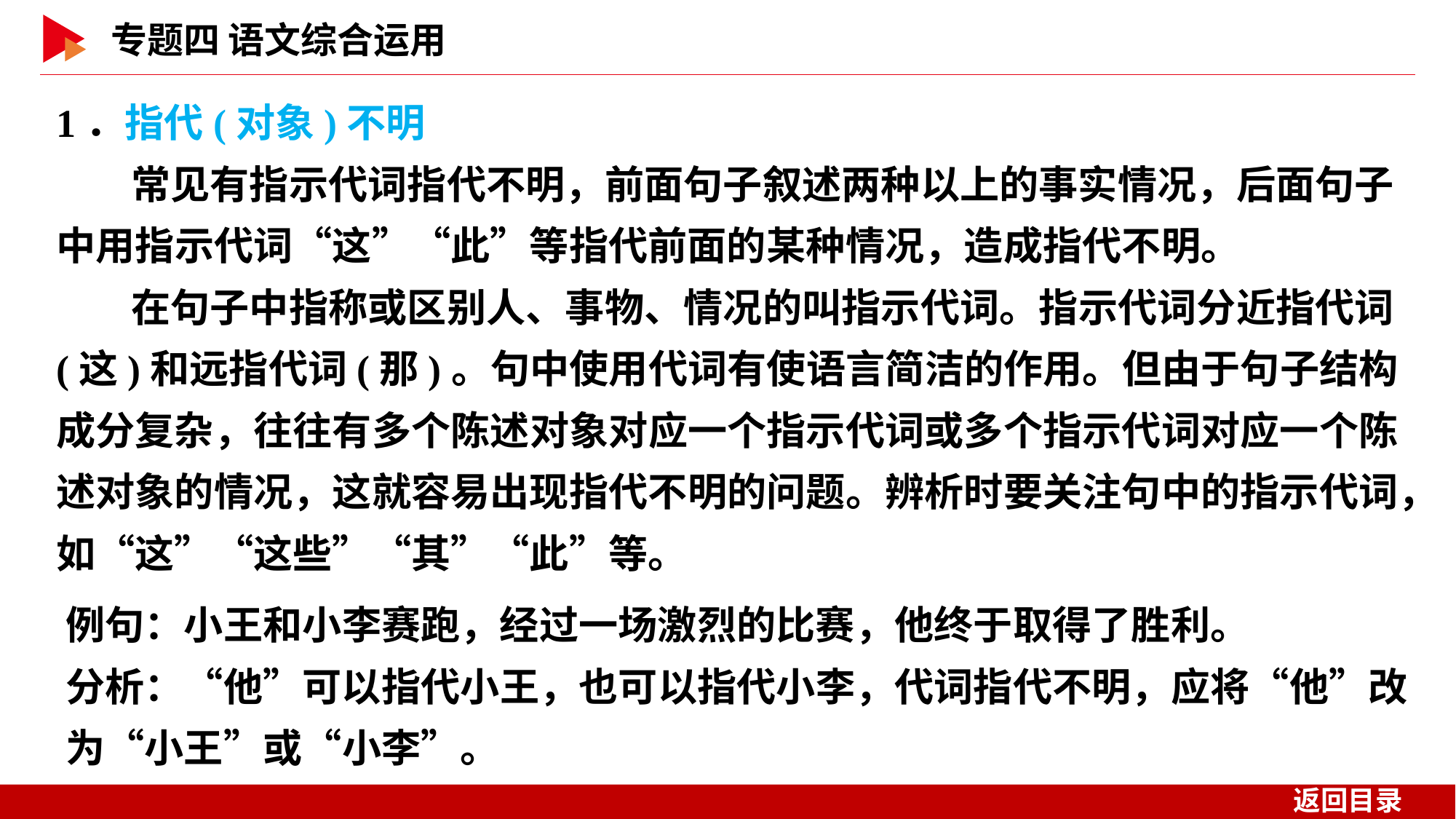

1．指代(对象)不明
常见有指示代词指代不明，前面句子叙述两种以上的事实情况，后面句子中用指示代词“这”“此”等指代前面的某种情况，造成指代不明。
在句子中指称或区别人、事物、情况的叫指示代词。指示代词分近指代词(这)和远指代词(那)。句中使用代词有使语言简洁的作用。但由于句子结构成分复杂，往往有多个陈述对象对应一个指示代词或多个指示代词对应一个陈述对象的情况，这就容易出现指代不明的问题。辨析时要关注句中的指示代词，如“这”“这些”“其”“此”等。
例句：小王和小李赛跑，经过一场激烈的比赛，他终于取得了胜利。
分析：“他”可以指代小王，也可以指代小李，代词指代不明，应将“他”改为“小王”或“小李”。